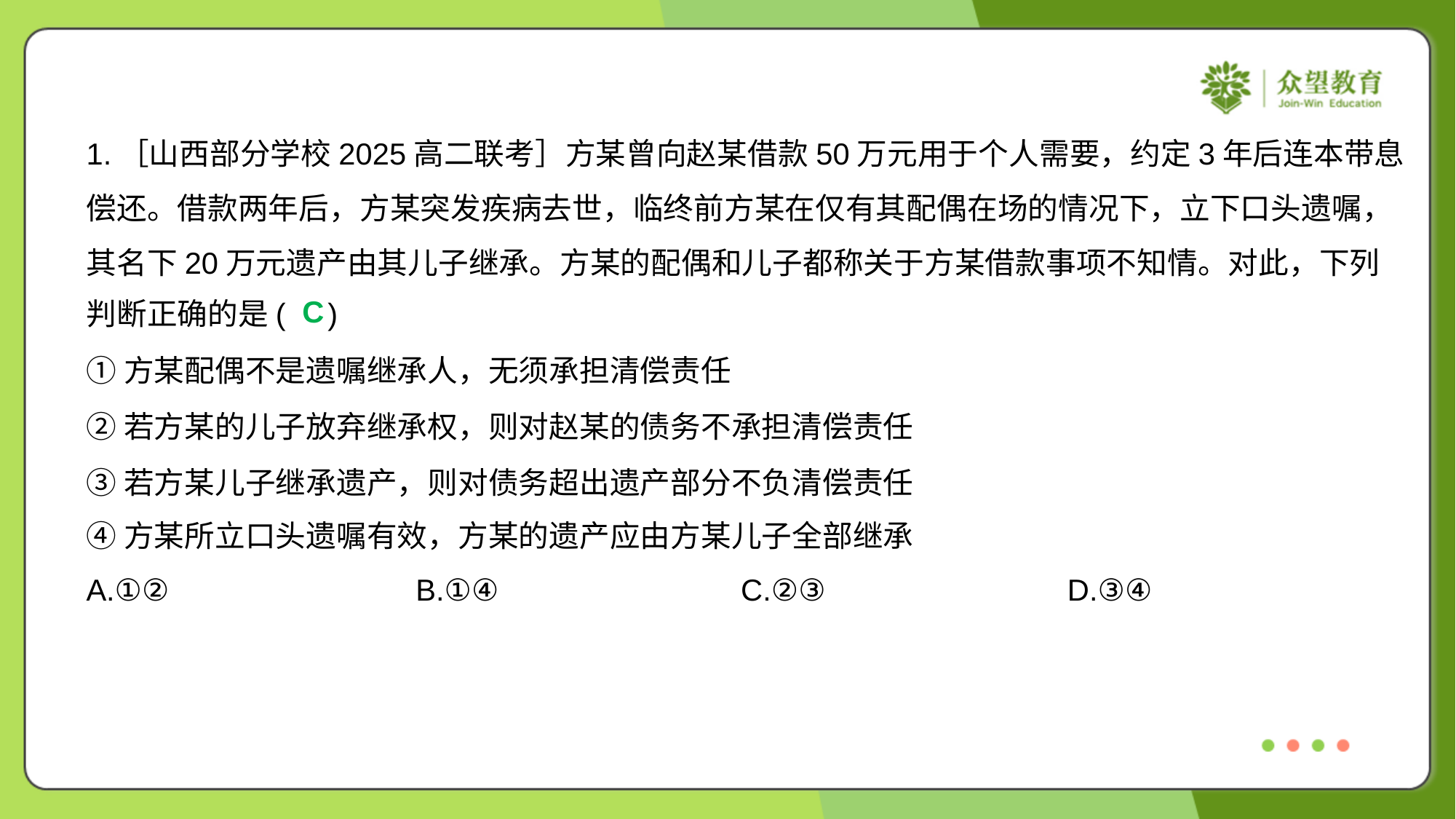

1.［山西部分学校2025高二联考］方某曾向赵某借款50万元用于个人需要，约定3年后连本带息
偿还。借款两年后，方某突发疾病去世，临终前方某在仅有其配偶在场的情况下，立下口头遗嘱，
其名下20万元遗产由其儿子继承。方某的配偶和儿子都称关于方某借款事项不知情。对此，下列
判断正确的是(     )
C
①方某配偶不是遗嘱继承人，无须承担清偿责任
②若方某的儿子放弃继承权，则对赵某的债务不承担清偿责任
③若方某儿子继承遗产，则对债务超出遗产部分不负清偿责任
④方某所立口头遗嘱有效，方某的遗产应由方某儿子全部继承
A.①②	B.①④	C.②③	D.③④